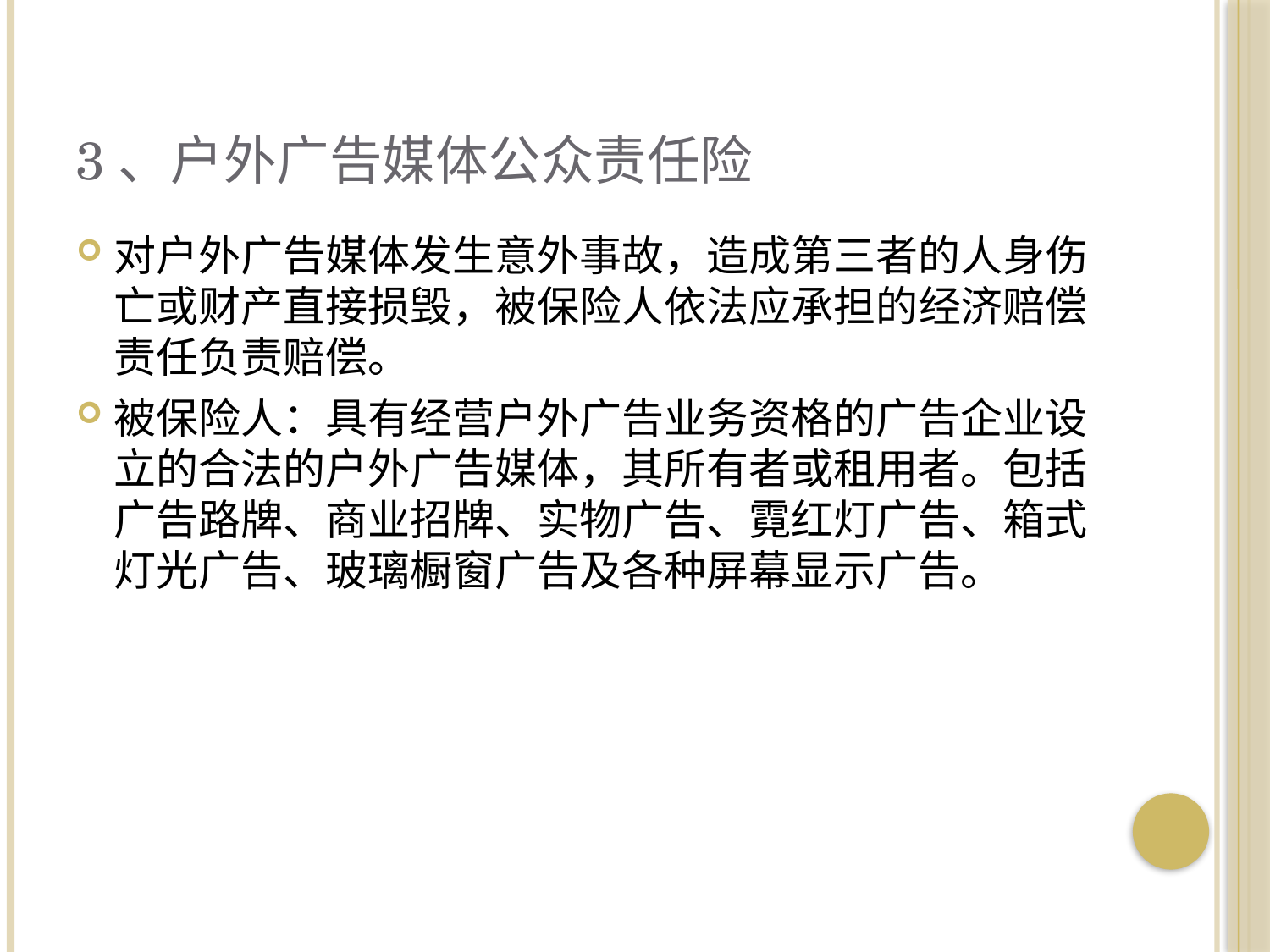

# 3、户外广告媒体公众责任险
对户外广告媒体发生意外事故，造成第三者的人身伤亡或财产直接损毁，被保险人依法应承担的经济赔偿责任负责赔偿。
被保险人：具有经营户外广告业务资格的广告企业设立的合法的户外广告媒体，其所有者或租用者。包括广告路牌、商业招牌、实物广告、霓红灯广告、箱式灯光广告、玻璃橱窗广告及各种屏幕显示广告。